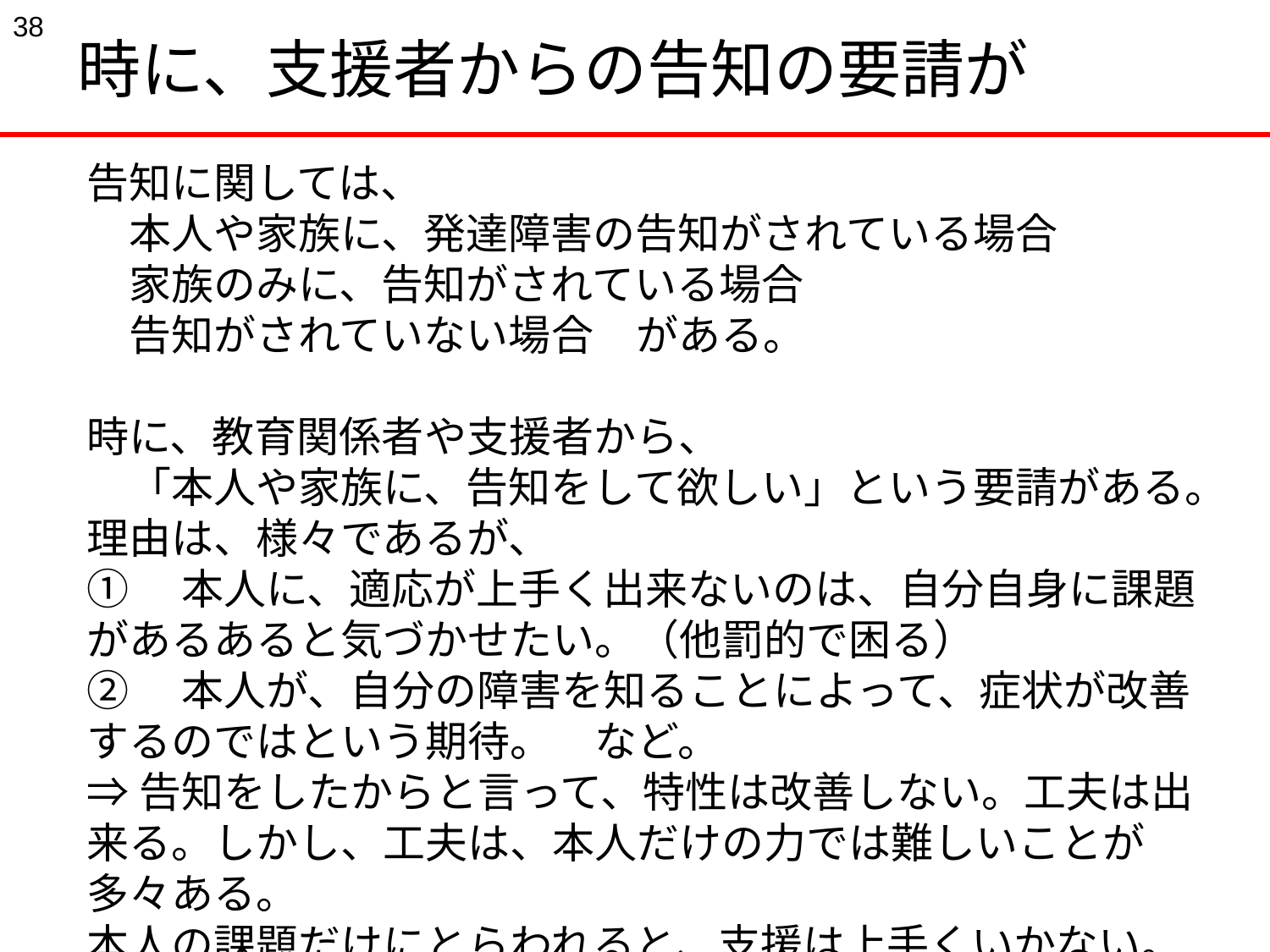

38
時に、支援者からの告知の要請が
告知に関しては、
　本人や家族に、発達障害の告知がされている場合
　家族のみに、告知がされている場合
　告知がされていない場合　がある。

時に、教育関係者や支援者から、
　「本人や家族に、告知をして欲しい」という要請がある。
理由は、様々であるが、
①　本人に、適応が上手く出来ないのは、自分自身に課題があるあると気づかせたい。（他罰的で困る）
②　本人が、自分の障害を知ることによって、症状が改善するのではという期待。　など。
⇒告知をしたからと言って、特性は改善しない。工夫は出来る。しかし、工夫は、本人だけの力では難しいことが多々ある。
本人の課題だけにとらわれると、支援は上手くいかない。